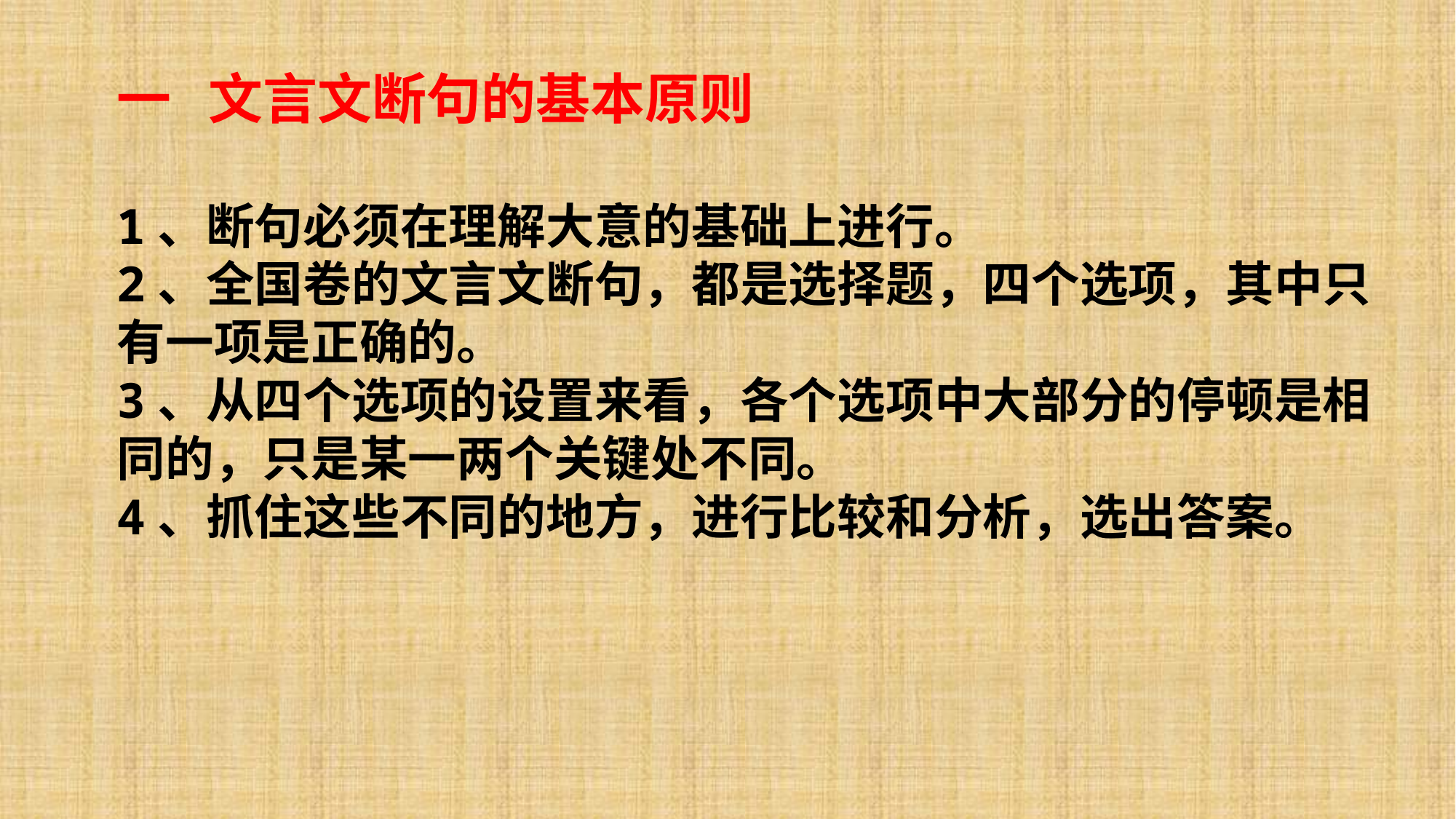

一   文言文断句的基本原则

1、断句必须在理解大意的基础上进行。
2、全国卷的文言文断句，都是选择题，四个选项，其中只有一项是正确的。
3、从四个选项的设置来看，各个选项中大部分的停顿是相同的，只是某一两个关键处不同。
4、抓住这些不同的地方，进行比较和分析，选出答案。